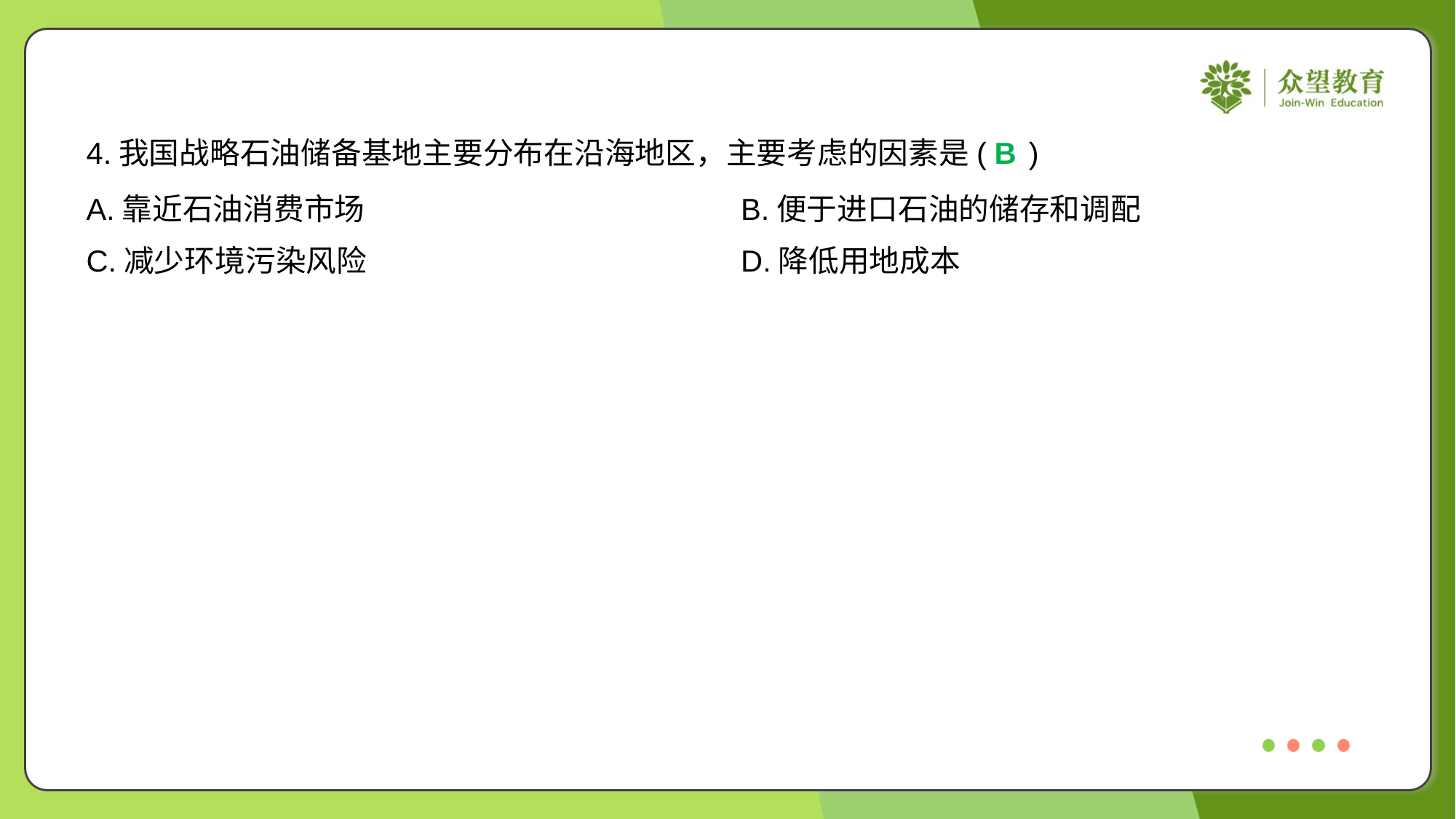

4.我国战略石油储备基地主要分布在沿海地区，主要考虑的因素是(     )
B
A.靠近石油消费市场	B.便于进口石油的储存和调配
C.减少环境污染风险	D.降低用地成本